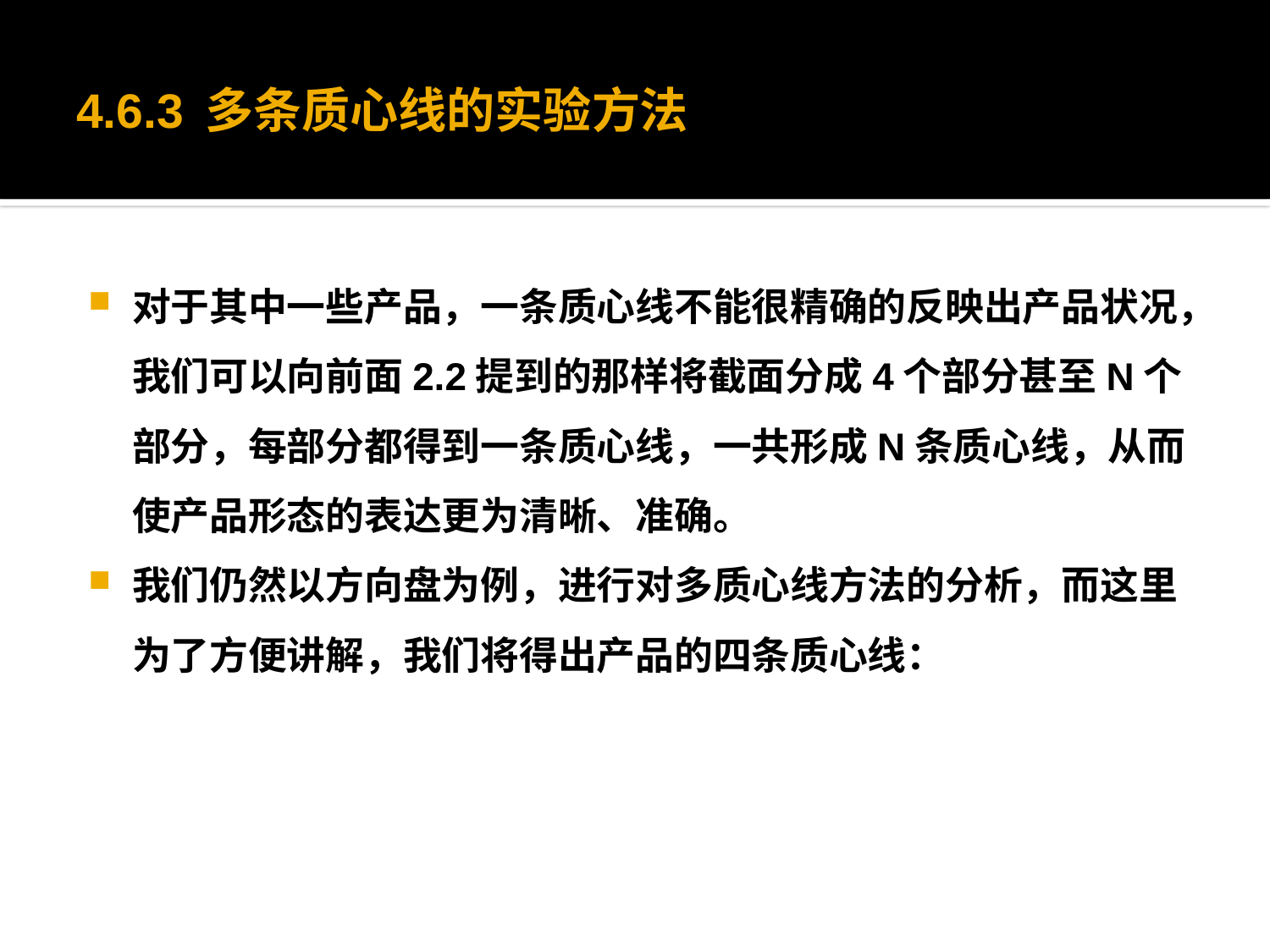

# 4.6.3 多条质心线的实验方法
对于其中一些产品，一条质心线不能很精确的反映出产品状况，我们可以向前面2.2提到的那样将截面分成4个部分甚至N个部分，每部分都得到一条质心线，一共形成N条质心线，从而使产品形态的表达更为清晰、准确。
我们仍然以方向盘为例，进行对多质心线方法的分析，而这里为了方便讲解，我们将得出产品的四条质心线：